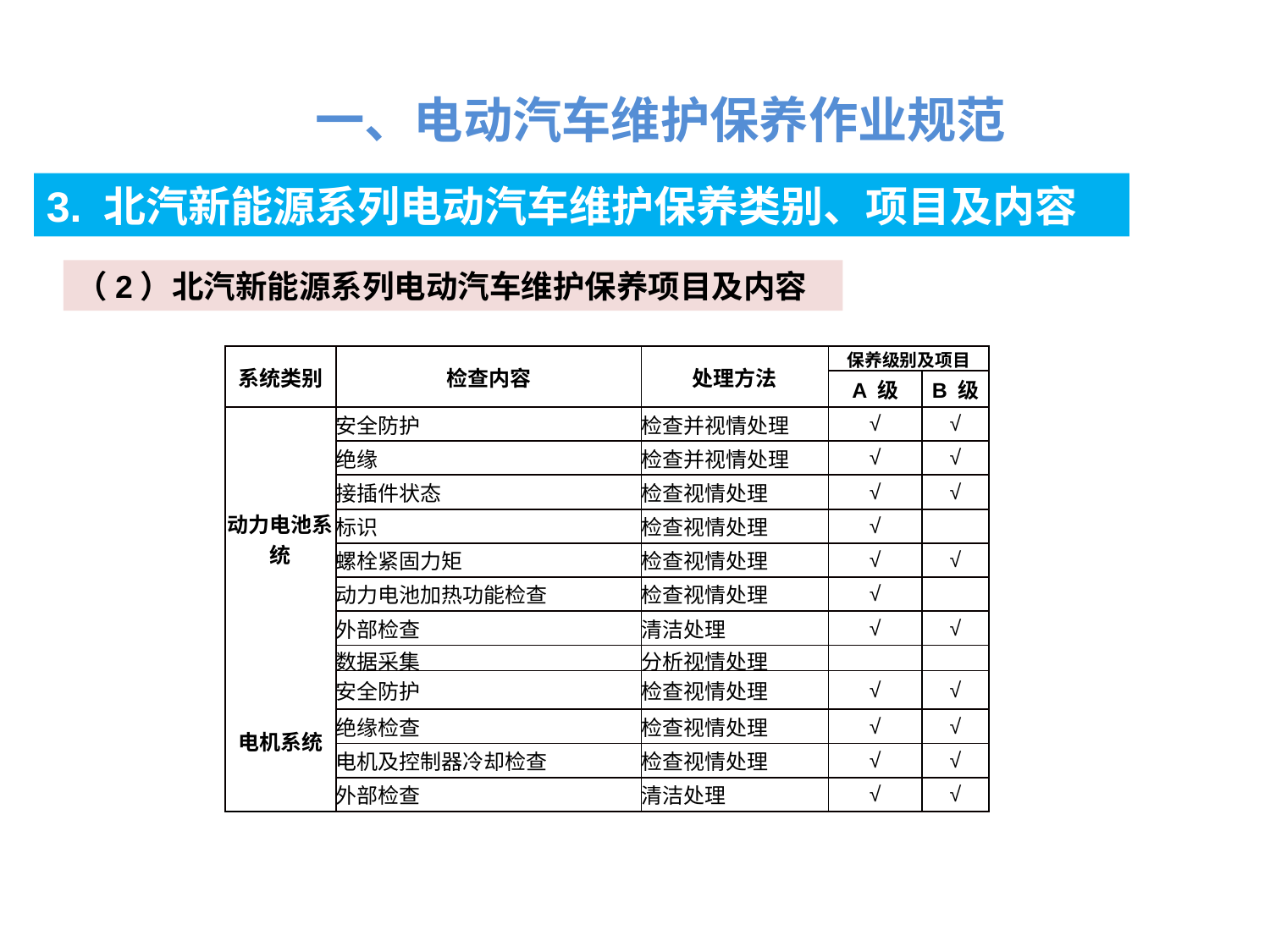

一、电动汽车维护保养作业规范
3. 北汽新能源系列电动汽车维护保养类别、项目及内容
（2）北汽新能源系列电动汽车维护保养项目及内容
| 系统类别 | 检查内容 | 处理方法 | 保养级别及项目 |  |
| --- | --- | --- | --- | --- |
|  |  |  | A 级 | B 级 |
| 动力电池系统 | 安全防护 | 检查并视情处理 | √ | √ |
|  | 绝缘 | 检查并视情处理 | √ | √ |
|  | 接插件状态 | 检查视情处理 | √ | √ |
|  | 标识 | 检查视情处理 | √ |  |
|  | 螺栓紧固力矩 | 检查视情处理 | √ | √ |
|  | 动力电池加热功能检查 | 检查视情处理 | √ |  |
|  | 外部检查 | 清洁处理 | √ | √ |
|  | 数据采集 | 分析视情处理 |  |  |
| 电机系统 | 安全防护 | 检查视情处理 | √ | √ |
|  | 绝缘检查 | 检查视情处理 | √ | √ |
|  | 电机及控制器冷却检查 | 检查视情处理 | √ | √ |
|  | 外部检查 | 清洁处理 | √ | √ |